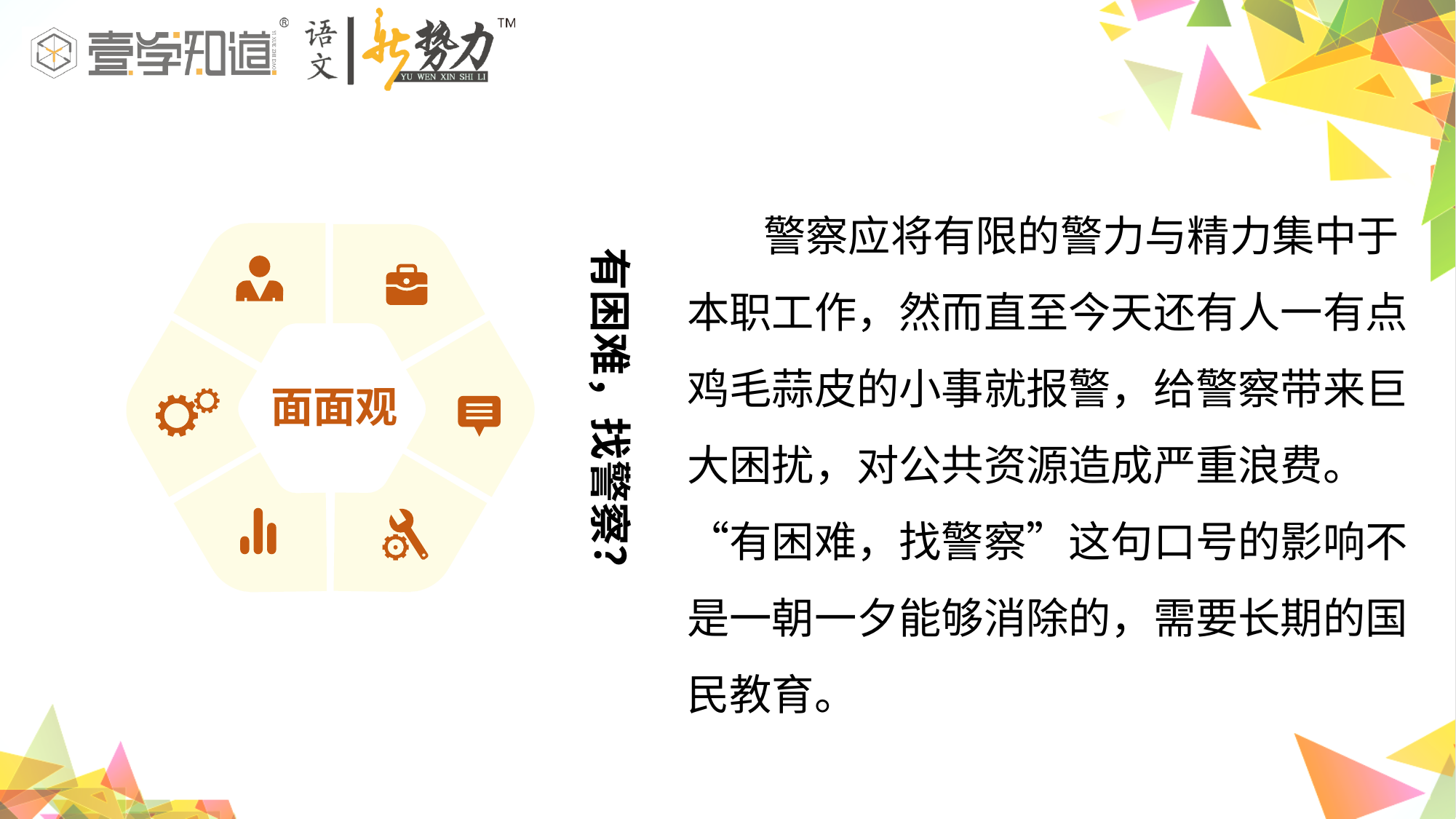

警察应将有限的警力与精力集中于本职工作，然而直至今天还有人一有点鸡毛蒜皮的小事就报警，给警察带来巨大困扰，对公共资源造成严重浪费。“有困难，找警察”这句口号的影响不是一朝一夕能够消除的，需要长期的国民教育。

有困难，找警察？

面面观